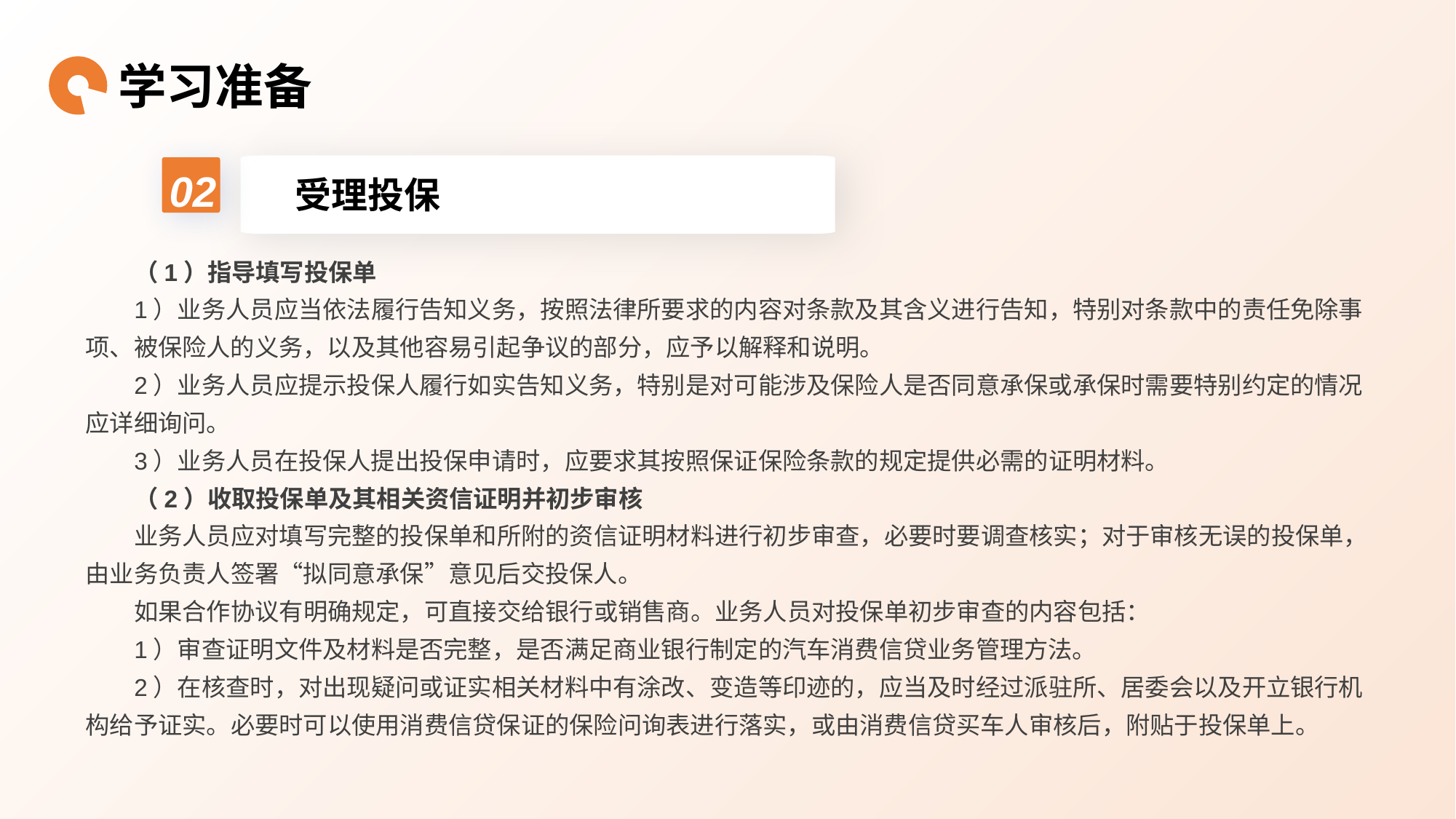

学习准备

02
 受理投保
（1）指导填写投保单
1）业务人员应当依法履行告知义务，按照法律所要求的内容对条款及其含义进行告知，特别对条款中的责任免除事项、被保险人的义务，以及其他容易引起争议的部分，应予以解释和说明。
2）业务人员应提示投保人履行如实告知义务，特别是对可能涉及保险人是否同意承保或承保时需要特别约定的情况应详细询问。
3）业务人员在投保人提出投保申请时，应要求其按照保证保险条款的规定提供必需的证明材料。
（2）收取投保单及其相关资信证明并初步审核
业务人员应对填写完整的投保单和所附的资信证明材料进行初步审查，必要时要调查核实；对于审核无误的投保单，由业务负责人签署“拟同意承保”意见后交投保人。
如果合作协议有明确规定，可直接交给银行或销售商。业务人员对投保单初步审查的内容包括：
1）审查证明文件及材料是否完整，是否满足商业银行制定的汽车消费信贷业务管理方法。
2）在核查时，对出现疑问或证实相关材料中有涂改、变造等印迹的，应当及时经过派驻所、居委会以及开立银行机构给予证实。必要时可以使用消费信贷保证的保险问询表进行落实，或由消费信贷买车人审核后，附贴于投保单上。